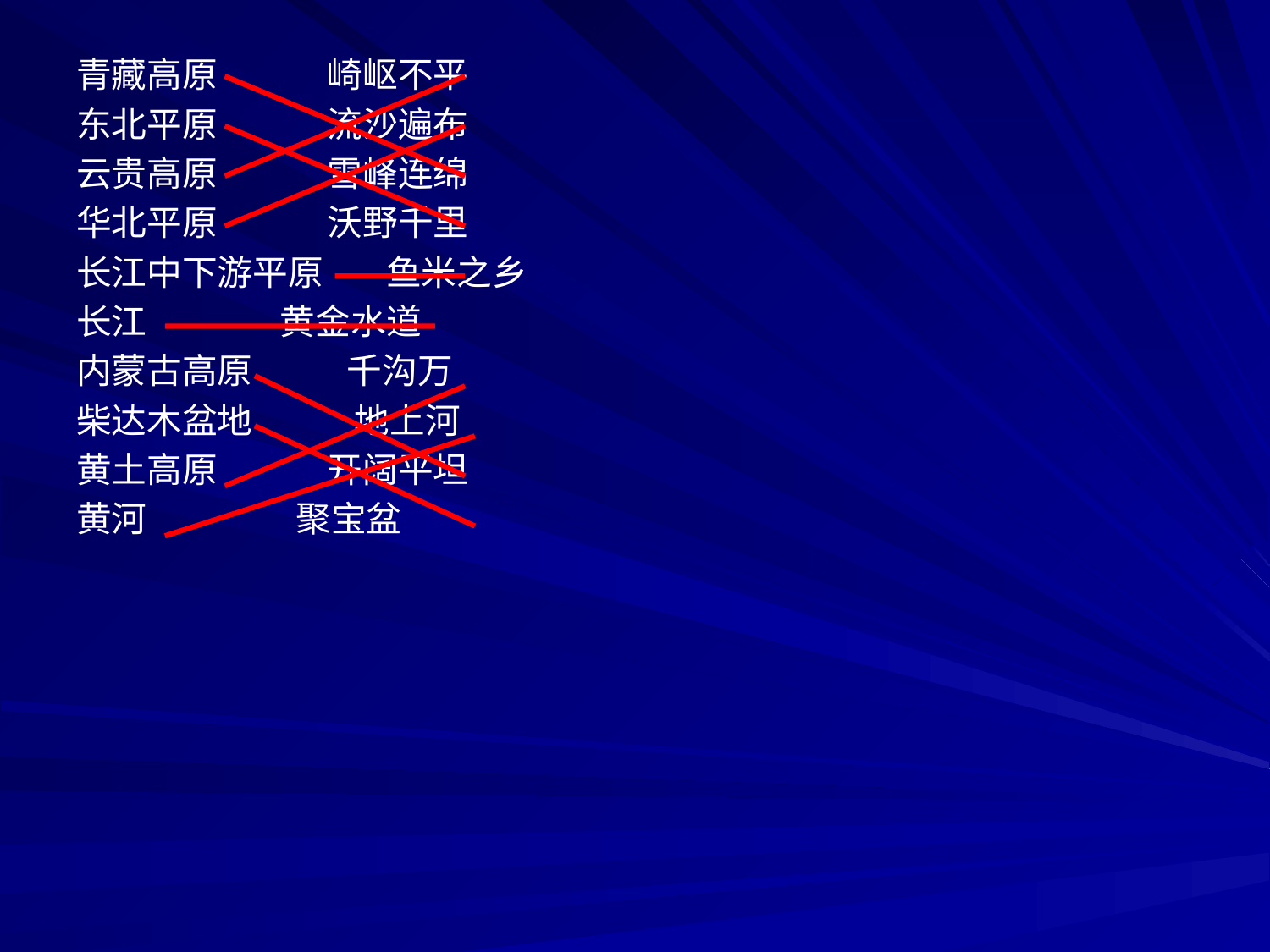

青藏高原              崎岖不平
东北平原              流沙遍布
云贵高原              雪峰连绵
华北平原              沃野千里
长江中下游平原        鱼米之乡
长江                 黄金水道
内蒙古高原            千沟万
柴达木盆地             地上河
黄土高原              开阔平坦
黄河                   聚宝盆